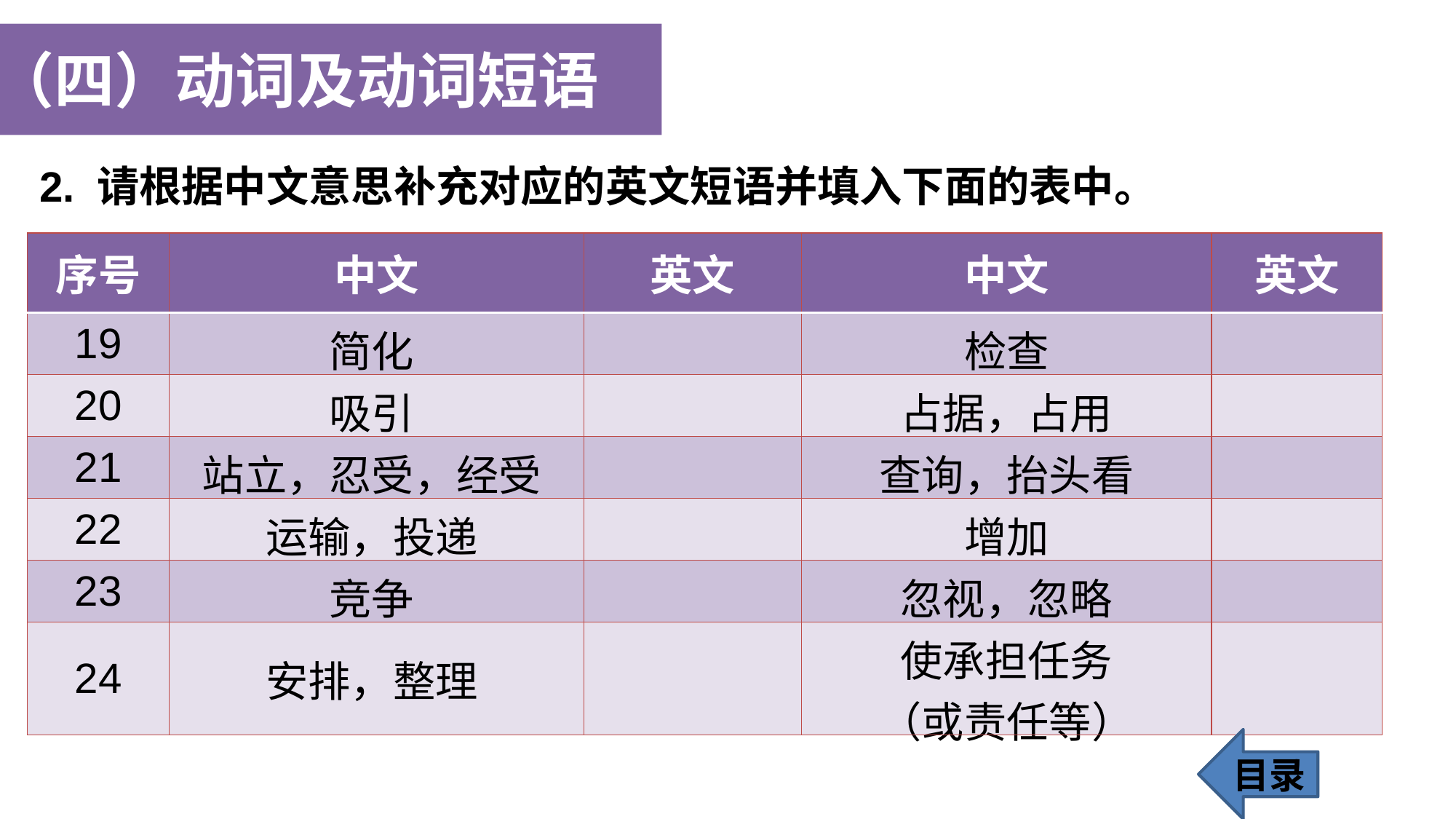

（四）动词及动词短语
2. 请根据中文意思补充对应的英文短语并填入下面的表中。
| 序号 | 中文 | 英文 | 中文 | 英文 |
| --- | --- | --- | --- | --- |
| 19 | 简化 |  | 检查 |  |
| 20 | 吸引 |  | 占据，占用 |  |
| 21 | 站立，忍受，经受 |  | 查询，抬头看 |  |
| 22 | 运输，投递 |  | 增加 |  |
| 23 | 竞争 |  | 忽视，忽略 |  |
| 24 | 安排，整理 |  | 使承担任务 （或责任等） |  |
目录
119